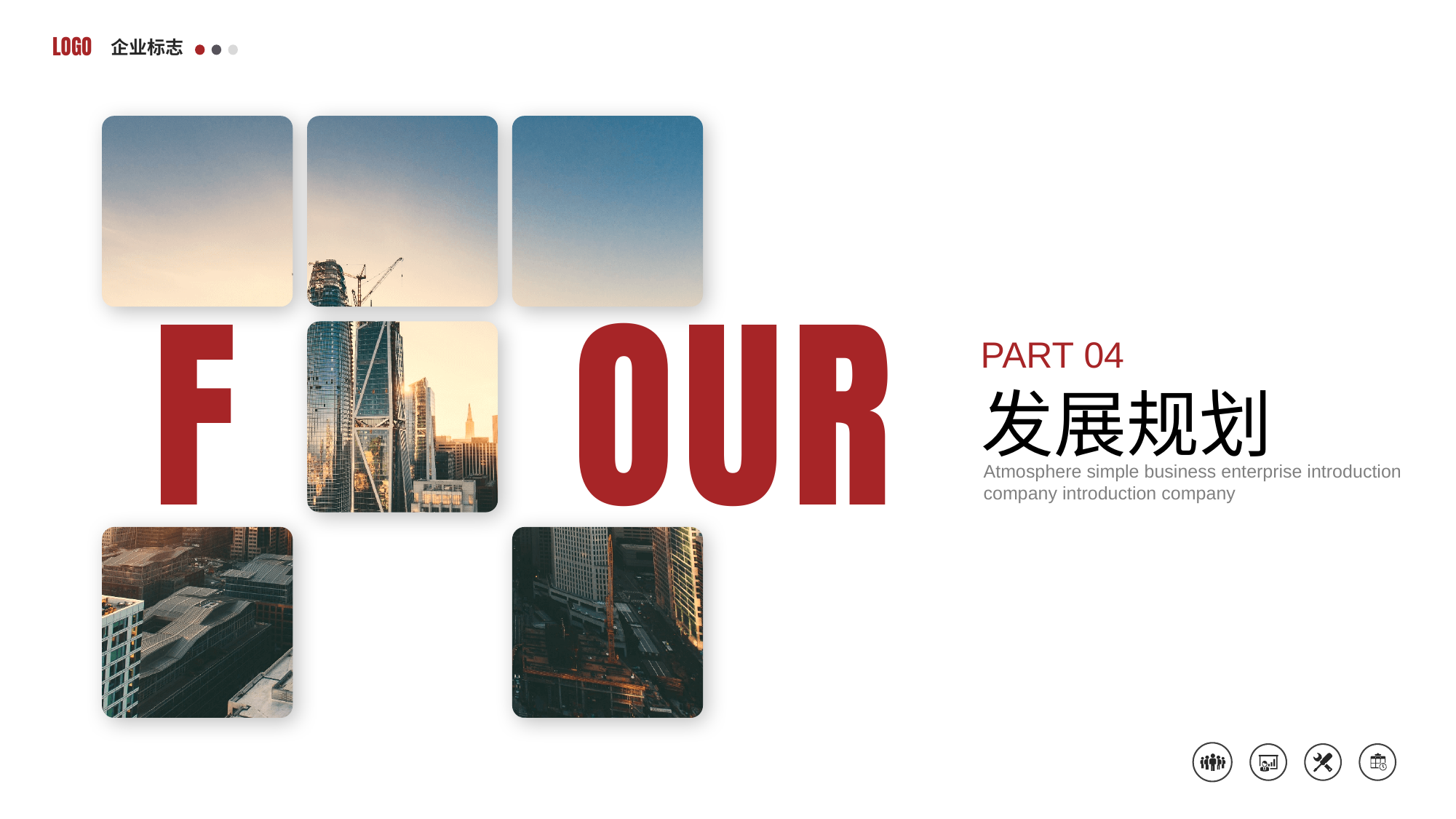

LOGO
企业标志

F
OUR
PART 04
发展规划
Atmosphere simple business enterprise introduction company introduction company